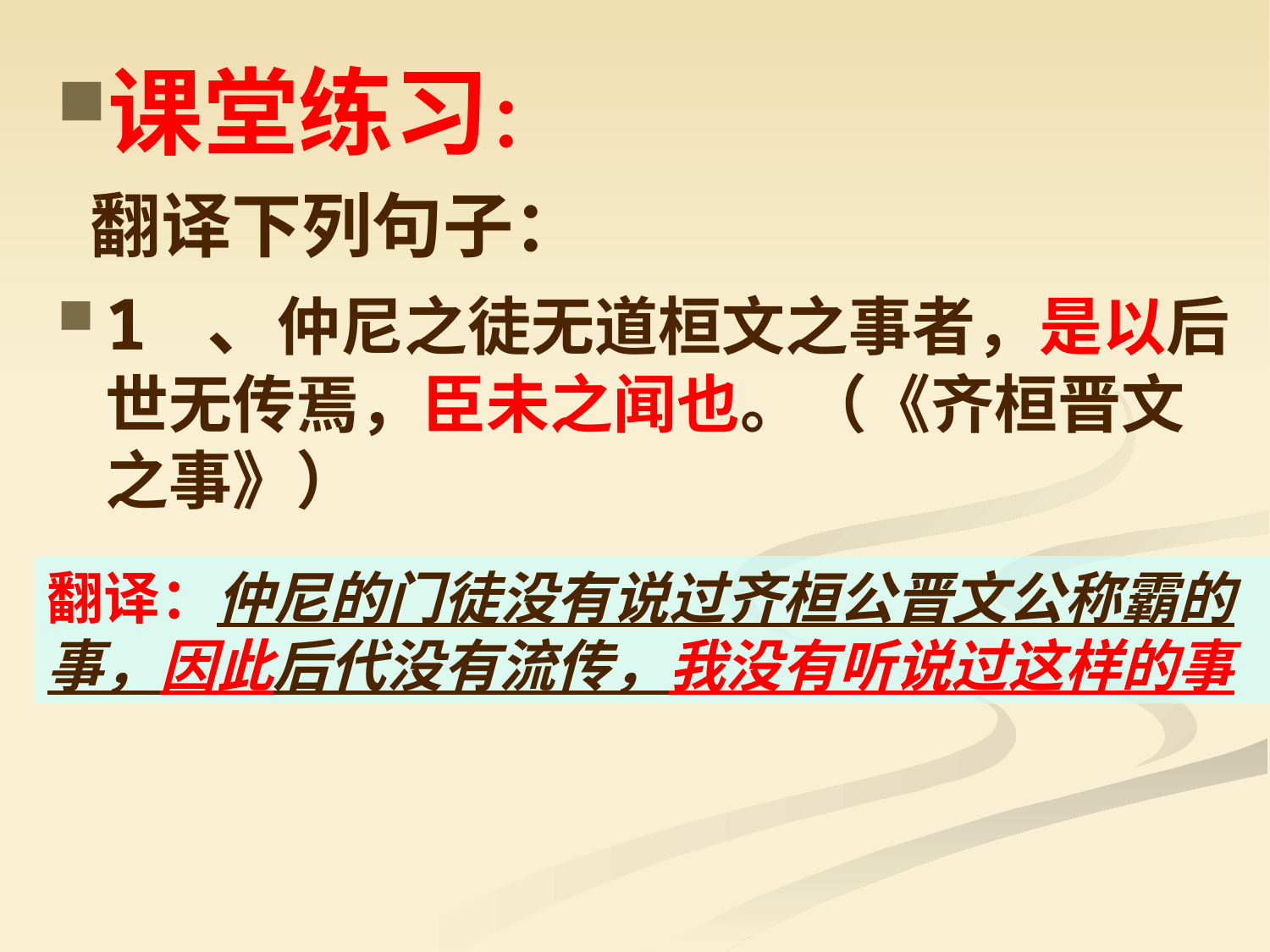

课堂练习：
 翻译下列句子：
1 、仲尼之徒无道桓文之事者，是以后世无传焉，臣未之闻也。（《齐桓晋文之事》）
翻译：仲尼的门徒没有说过齐桓公晋文公称霸的
事，因此后代没有流传，我没有听说过这样的事